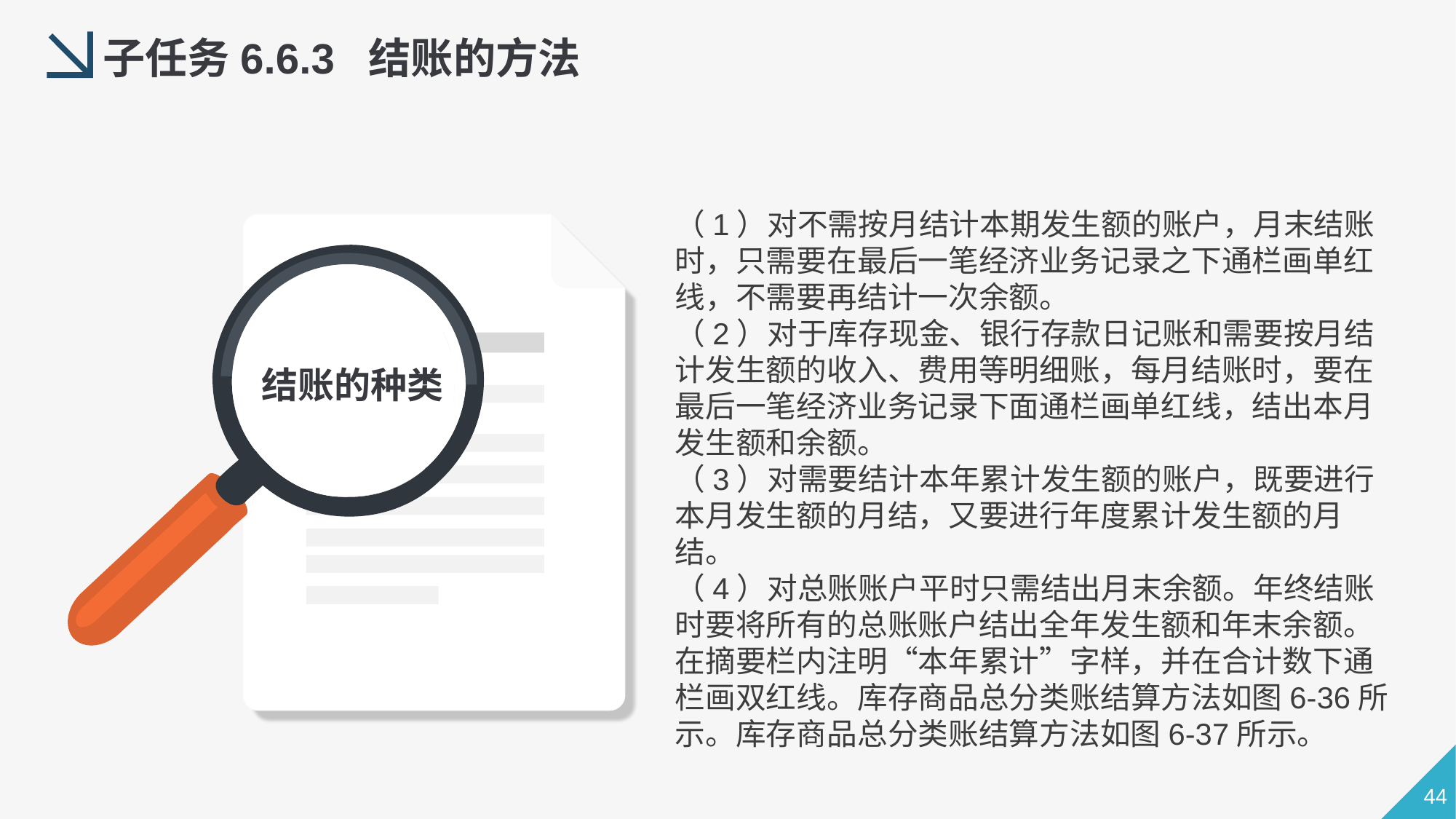

子任务6.6.3  结账的方法

（1）对不需按月结计本期发生额的账户，月末结账时，只需要在最后一笔经济业务记录之下通栏画单红线，不需要再结计一次余额。
（2）对于库存现金、银行存款日记账和需要按月结计发生额的收入、费用等明细账，每月结账时，要在最后一笔经济业务记录下面通栏画单红线，结出本月发生额和余额。
（3）对需要结计本年累计发生额的账户，既要进行本月发生额的月结，又要进行年度累计发生额的月结。
（4）对总账账户平时只需结出月末余额。年终结账时要将所有的总账账户结出全年发生额和年末余额。在摘要栏内注明“本年累计”字样，并在合计数下通栏画双红线。库存商品总分类账结算方法如图6-36所示。库存商品总分类账结算方法如图6-37所示。

结账的种类